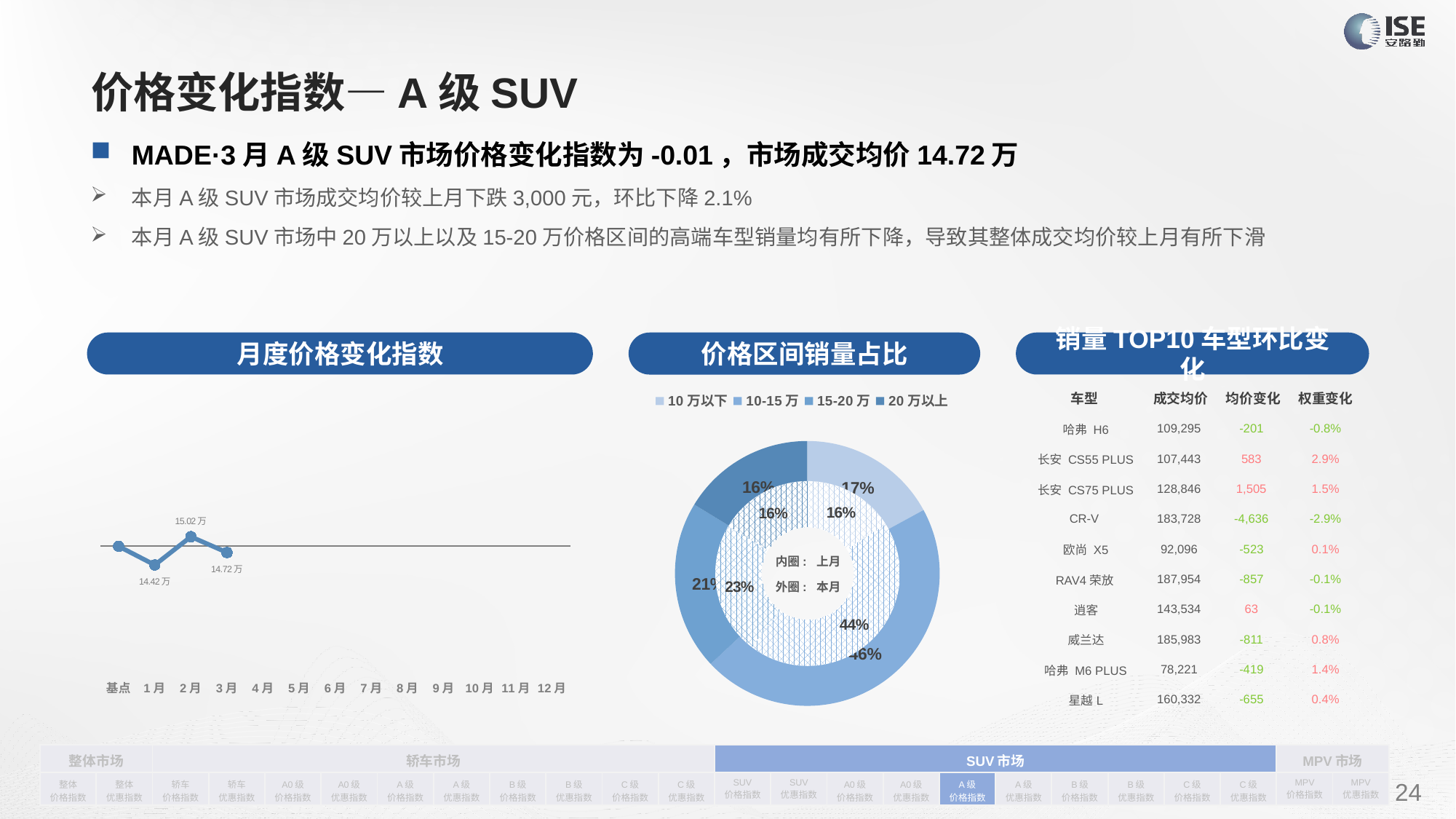

# 价格变化指数—A级SUV
MADE·3月A级SUV市场价格变化指数为-0.01，市场成交均价14.72万
本月A级SUV市场成交均价较上月下跌3,000元，环比下降2.1%
本月A级SUV市场中20万以上以及15-20万价格区间的高端车型销量均有所下降，导致其整体成交均价较上月有所下滑
月度价格变化指数

销量TOP10车型环比变化

价格区间销量占比

| 车型 | 成交均价 | 均价变化 | 权重变化 |
| --- | --- | --- | --- |
| 哈弗 H6 | 109,295 | -201 | -0.8% |
| 长安 CS55 PLUS | 107,443 | 583 | 2.9% |
| 长安 CS75 PLUS | 128,846 | 1,505 | 1.5% |
| CR-V | 183,728 | -4,636 | -2.9% |
| 欧尚 X5 | 92,096 | -523 | 0.1% |
| RAV4荣放 | 187,954 | -857 | -0.1% |
| 逍客 | 143,534 | 63 | -0.1% |
| 威兰达 | 185,983 | -811 | 0.8% |
| 哈弗 M6 PLUS | 78,221 | -419 | 1.4% |
| 星越L | 160,332 | -655 | 0.4% |

### Chart

| Category | 销量 |
|---|---|
| 10万以下 | 64592.0 |
| 10-15万 | 174021.0 |
| 15-20万 | 78313.0 |
| 20万以上 | 61702.0 |

### Chart

| Category | Y2022 |
|---|---|
| 基点 | 0.0 |
| 1月 | -0.03 |
| 2月 | 0.015451594979214 |
| 3月 | -0.01 |
| 4月 | None |
| 5月 | None |
| 6月 | None |
| 7月 | None |
| 8月 | None |
| 9月 | None |
| 10月 | None |
| 11月 | None |
| 12月 | None |

### Chart

| Category | 销量 |
|---|---|
| 10万以下 | 50429.0 |
| 10-15万 | 138717.0 |
| 15-20万 | 72568.0 |
| 20万以上 | 51678.0 |
内圈:  上月
外圈:  本月
| 整体市场 |  | 轿车市场 |  |  |  |  |  |  |  |  |  | SUV市场 |  |  |  |  |  |  |  |  |  | MPV市场 |  |
| --- | --- | --- | --- | --- | --- | --- | --- | --- | --- | --- | --- | --- | --- | --- | --- | --- | --- | --- | --- | --- | --- | --- | --- |
| 整体 价格指数 | 整体 优惠指数 | 轿车 价格指数 | 轿车 优惠指数 | A0级 价格指数 | A0级 优惠指数 | A级 价格指数 | A级 优惠指数 | B级 价格指数 | B级 优惠指数 | C级 价格指数 | C级 优惠指数 | SUV 价格指数 | SUV 优惠指数 | A0级 价格指数 | A0级 优惠指数 | A级 价格指数 | A级 优惠指数 | B级 价格指数 | B级 优惠指数 | C级 价格指数 | C级 优惠指数 | MPV 价格指数 | MPV 优惠指数 |
24